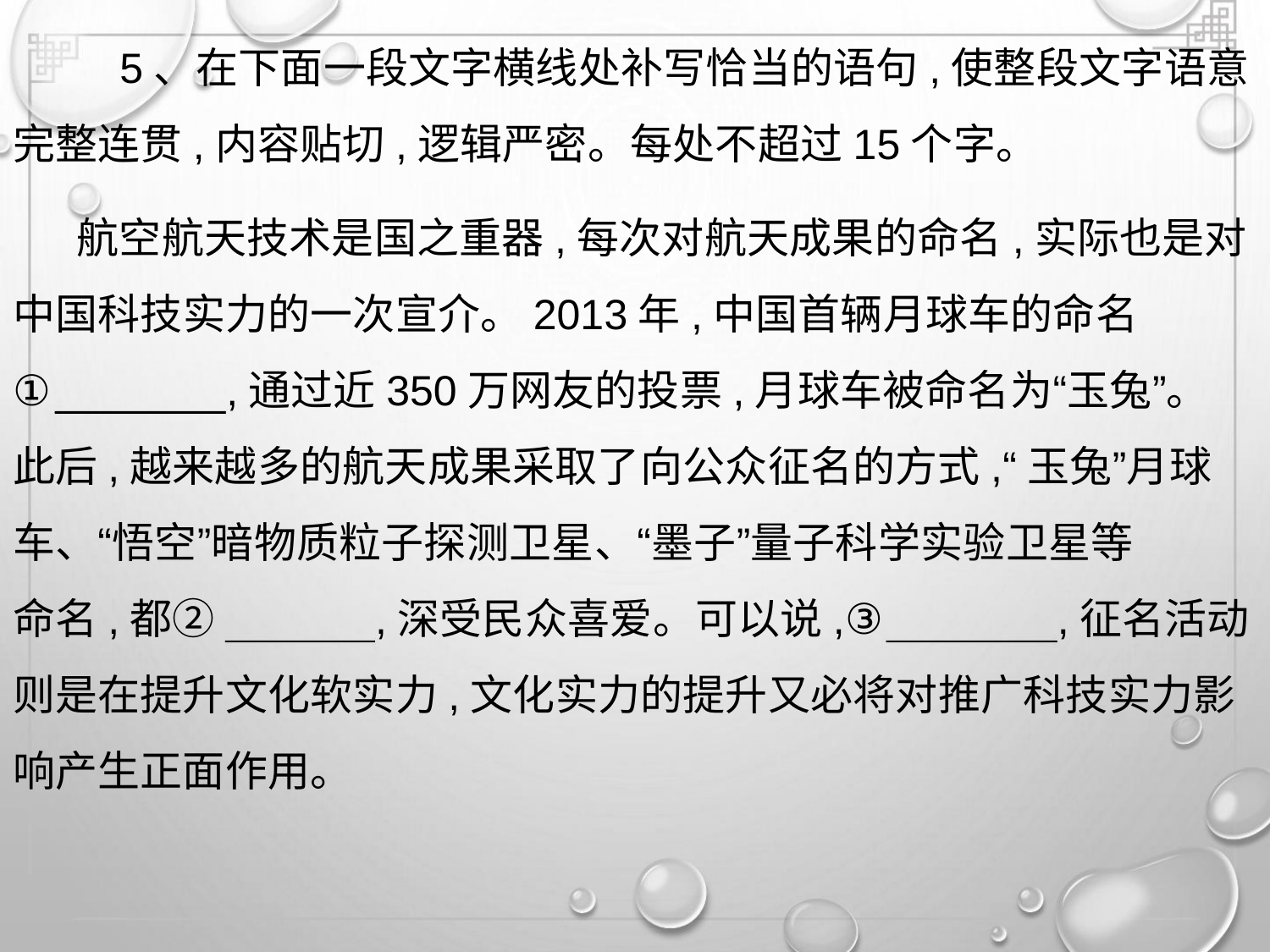

5、在下面一段文字横线处补写恰当的语句,使整段文字语意
完整连贯,内容贴切,逻辑严密。每处不超过15个字。
航空航天技术是国之重器,每次对航天成果的命名,实际也是对
中国科技实力的一次宣介。2013年,中国首辆月球车的命名
①
,通过近350万网友的投票,月球车被命名为“玉兔”。
此后,越来越多的航天成果采取了向公众征名的方式,“玉兔”月球
车、“悟空”暗物质粒子探测卫星、“墨子”量子科学实验卫星等
命名,都②
,深受民众喜爱。可以说,③
,征名活动
则是在提升文化软实力,文化实力的提升又必将对推广科技实力影
响产生正面作用。